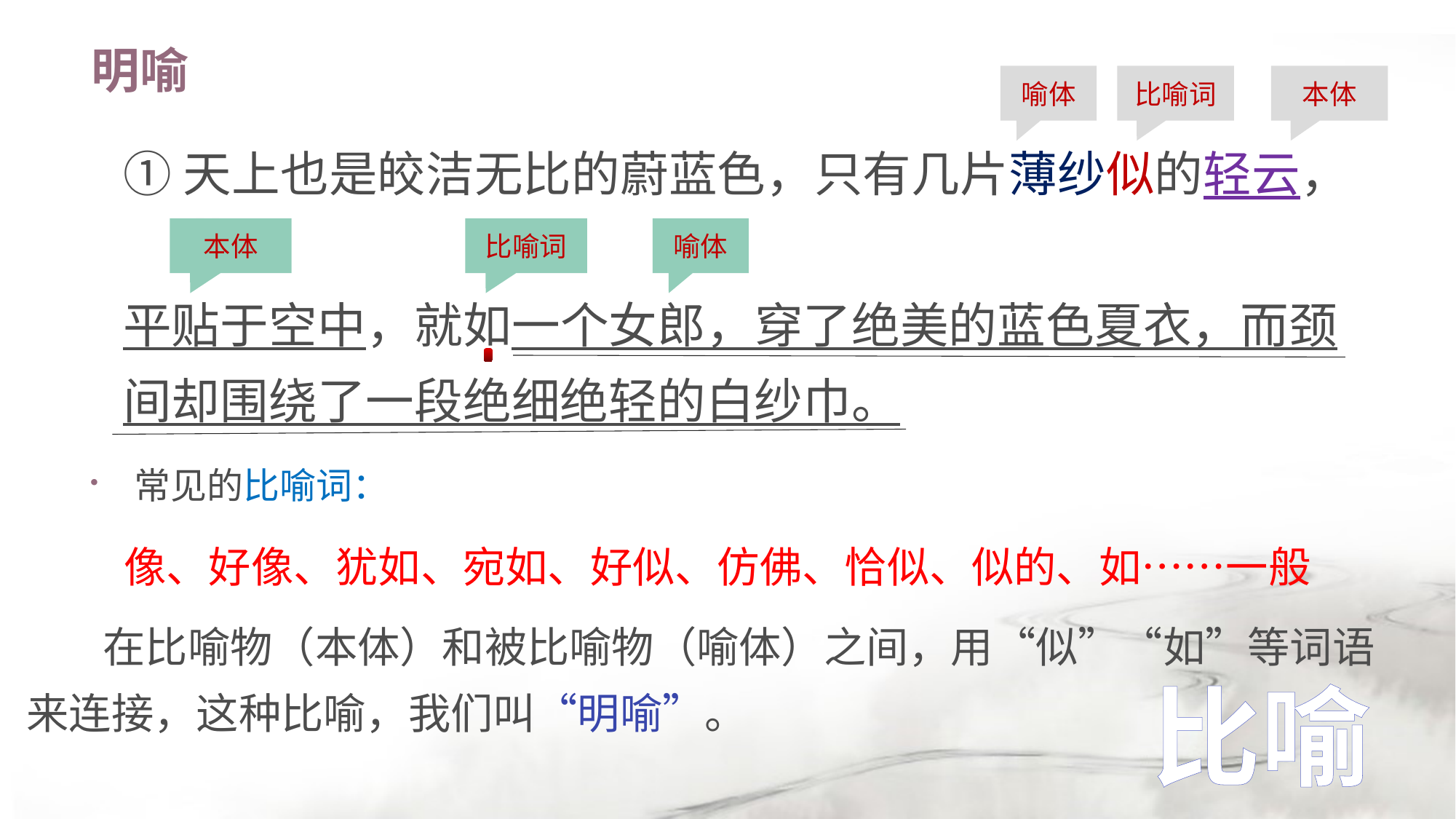

# 明喻
喻体
比喻词
本体
①天上也是皎洁无比的蔚蓝色，只有几片薄纱似的轻云，

平贴于空中，就如一个女郎，穿了绝美的蓝色夏衣，而颈间却围绕了一段绝细绝轻的白纱巾。
本体
比喻词
喻体

常见的比喻词：
像、好像、犹如、宛如、好似、仿佛、恰似、似的、如……一般

       在比喻物（本体）和被比喻物（喻体）之间，用“似”“如”等词语
来连接，这种比喻，我们叫“明喻”。
比喻